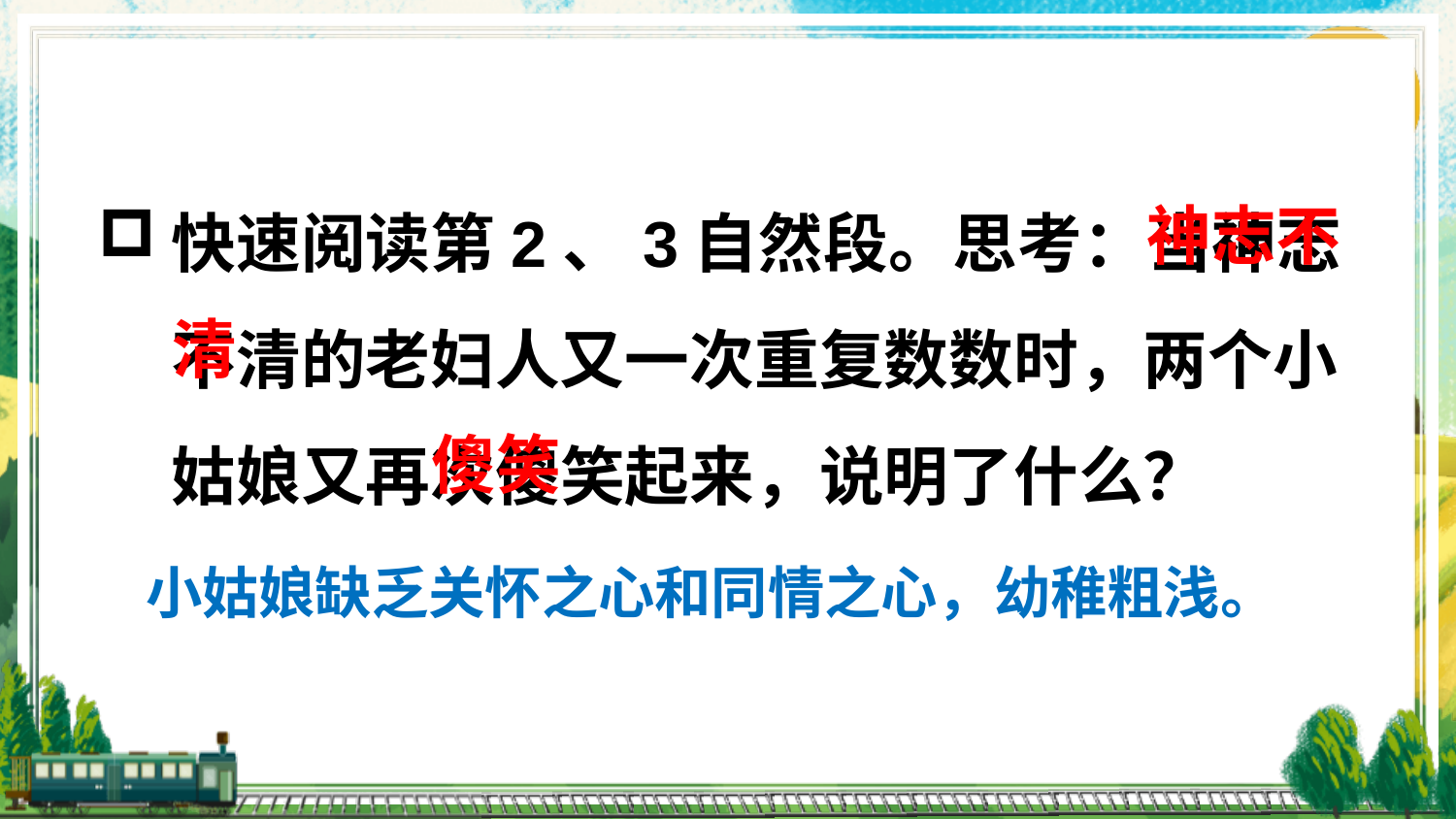

快速阅读第2、3自然段。思考：当神志不清的老妇人又一次重复数数时，两个小姑娘又再次傻笑起来，说明了什么？
神志不
清
傻笑
小姑娘缺乏关怀之心和同情之心，幼稚粗浅。